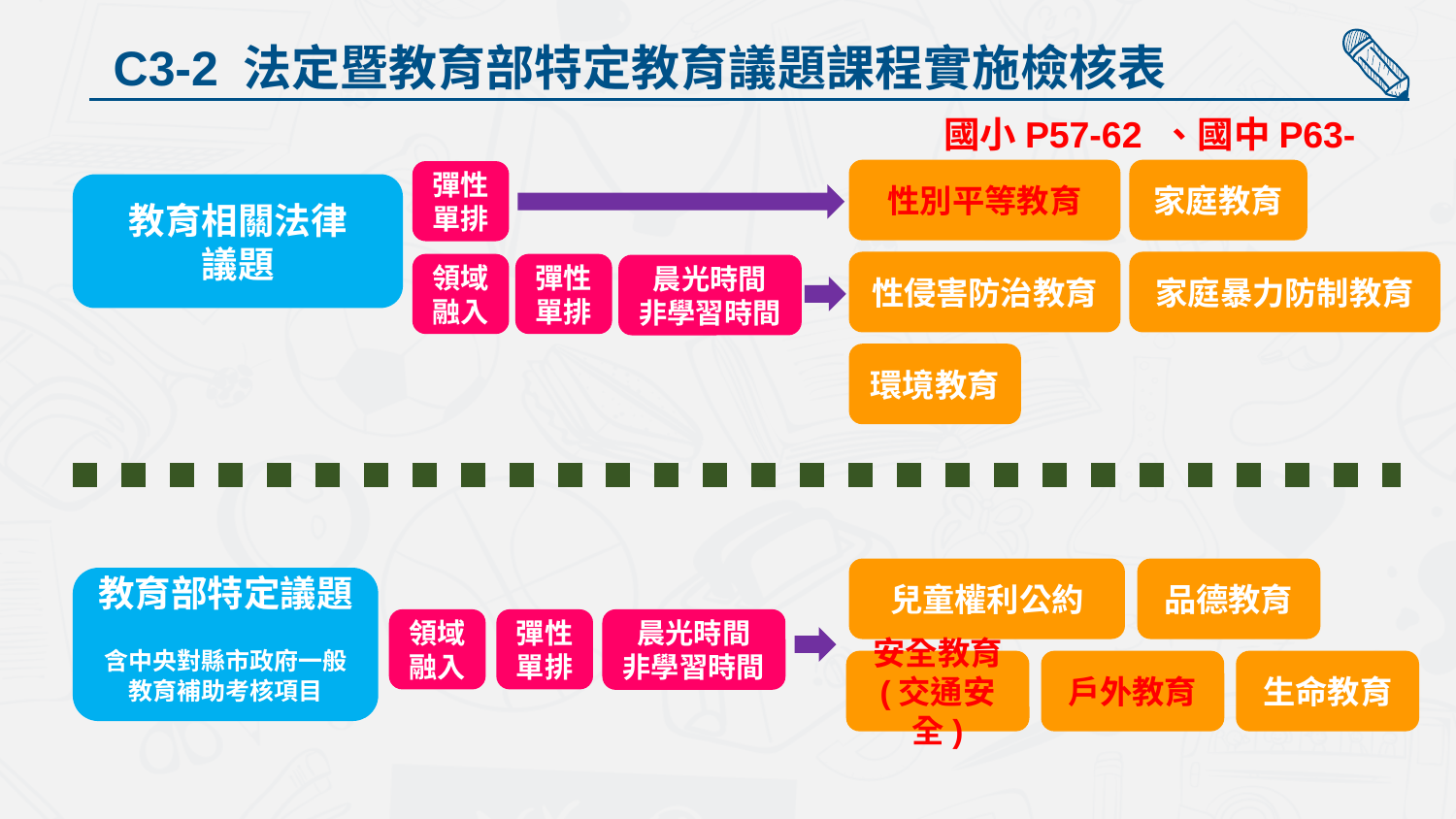

C3-2 法定暨教育部特定教育議題課程實施檢核表

國小P57-62 、國中P63-66
性別平等教育
家庭教育
彈性單排
教育相關法律
議題

性侵害防治教育
家庭暴力防制教育
領域融入
彈性單排
晨光時間
非學習時間

環境教育
兒童權利公約
品德教育
教育部特定議題

含中央對縣市政府一般教育補助考核項目
領域融入
彈性單排
晨光時間
非學習時間

安全教育
(交通安全)
戶外教育
生命教育